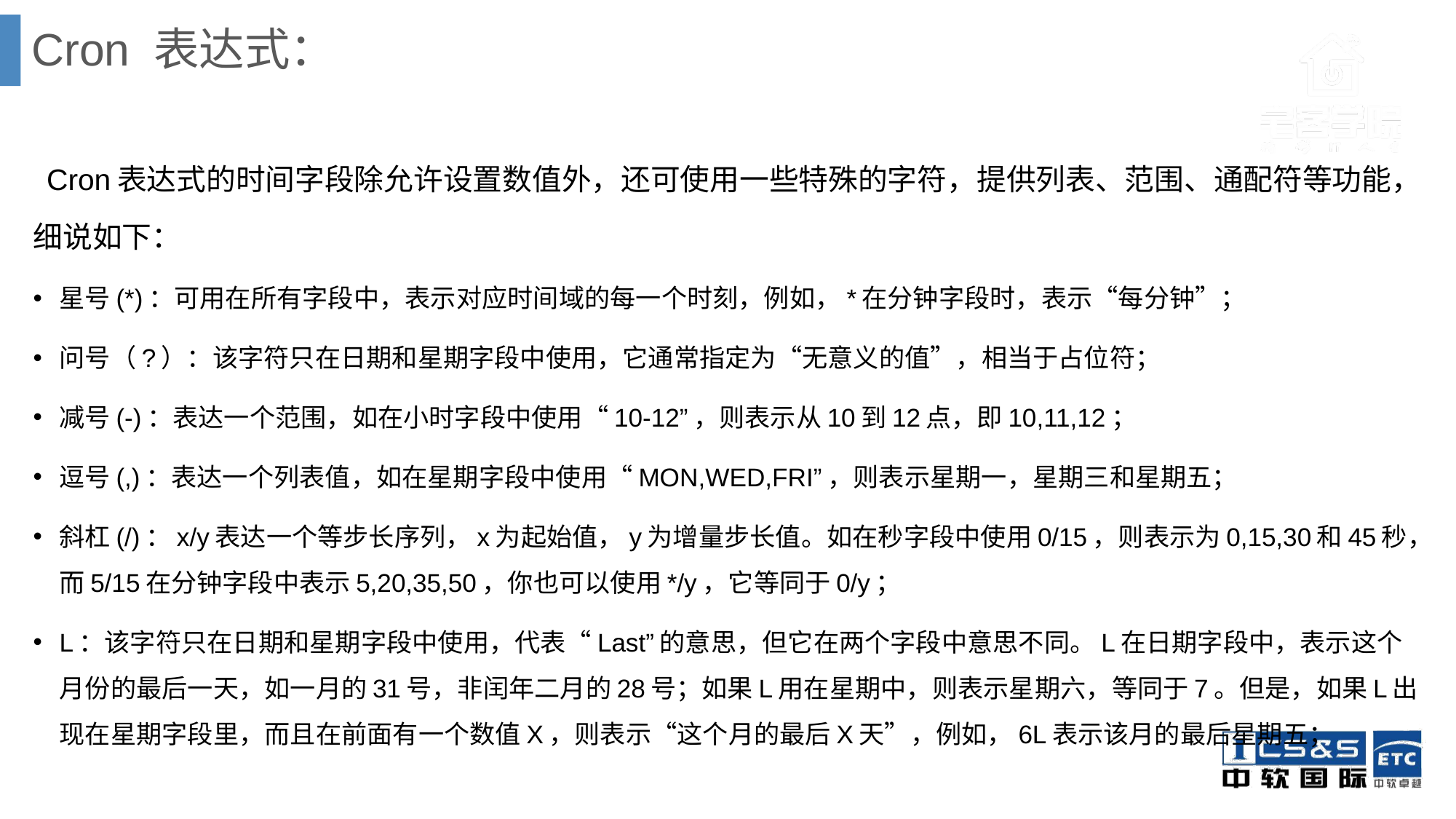

# Cron 表达式：
 Cron表达式的时间字段除允许设置数值外，还可使用一些特殊的字符，提供列表、范围、通配符等功能，细说如下：
星号(*)：可用在所有字段中，表示对应时间域的每一个时刻，例如，*在分钟字段时，表示“每分钟”；
问号（?）：该字符只在日期和星期字段中使用，它通常指定为“无意义的值”，相当于占位符；
减号(-)：表达一个范围，如在小时字段中使用“10-12”，则表示从10到12点，即10,11,12；
逗号(,)：表达一个列表值，如在星期字段中使用“MON,WED,FRI”，则表示星期一，星期三和星期五；
斜杠(/)：x/y表达一个等步长序列，x为起始值，y为增量步长值。如在秒字段中使用0/15，则表示为0,15,30和45秒，而5/15在分钟字段中表示5,20,35,50，你也可以使用*/y，它等同于0/y；
L：该字符只在日期和星期字段中使用，代表“Last”的意思，但它在两个字段中意思不同。L在日期字段中，表示这个月份的最后一天，如一月的31号，非闰年二月的28号；如果L用在星期中，则表示星期六，等同于7。但是，如果L出现在星期字段里，而且在前面有一个数值X，则表示“这个月的最后X天”，例如，6L表示该月的最后星期五；